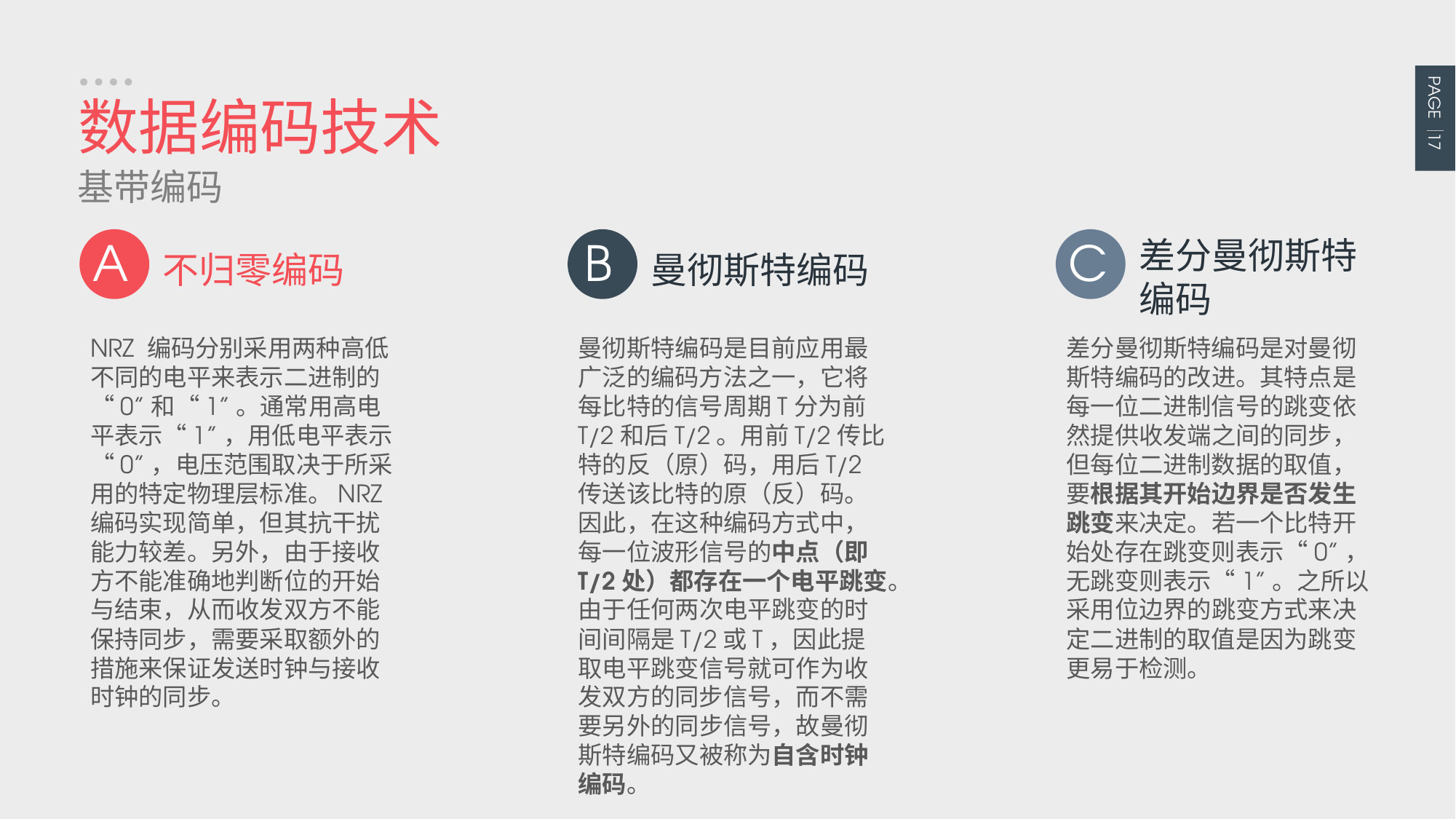

PAGE   17
数据编码技术
基带编码
B

曼彻斯特编码
曼彻斯特编码是目前应用最广泛的编码方法之一，它将每比特的信号周期T分为前T/2和后T/2。用前T/2传比特的反（原）码，用后T/2传送该比特的原（反）码。因此，在这种编码方式中，每一位波形信号的中点（即T/2处）都存在一个电平跳变。由于任何两次电平跳变的时间间隔是T/2或T，因此提取电平跳变信号就可作为收发双方的同步信号，而不需要另外的同步信号，故曼彻斯特编码又被称为自含时钟编码。
C

差分曼彻斯特编码
差分曼彻斯特编码是对曼彻斯特编码的改进。其特点是每一位二进制信号的跳变依然提供收发端之间的同步，但每位二进制数据的取值，要根据其开始边界是否发生跳变来决定。若一个比特开始处存在跳变则表示“0”，无跳变则表示“1”。之所以采用位边界的跳变方式来决定二进制的取值是因为跳变更易于检测。
A

不归零编码
NRZ 编码分别采用两种高低不同的电平来表示二进制的“0”和“1”。通常用高电平表示“1”，用低电平表示“0”，电压范围取决于所采用的特定物理层标准。NRZ 编码实现简单，但其抗干扰能力较差。另外，由于接收方不能准确地判断位的开始与结束，从而收发双方不能保持同步，需要采取额外的措施来保证发送时钟与接收时钟的同步。